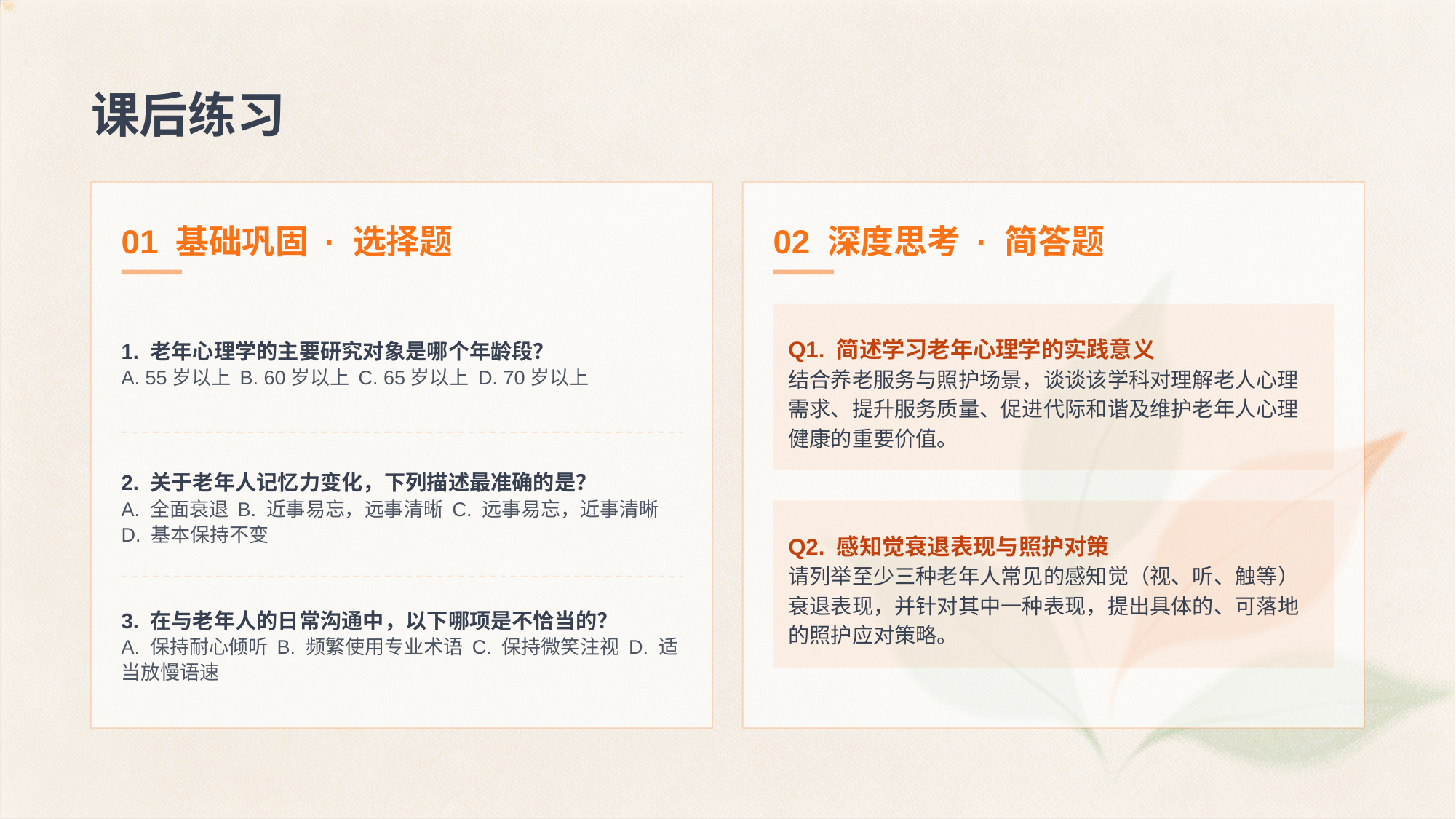

课后练习

01 基础巩固 · 选择题
02 深度思考 · 简答题

1. 老年心理学的主要研究对象是哪个年龄段？
A. 55岁以上 B. 60岁以上 C. 65岁以上 D. 70岁以上

Q1. 简述学习老年心理学的实践意义
结合养老服务与照护场景，谈谈该学科对理解老人心理需求、提升服务质量、促进代际和谐及维护老年人心理健康的重要价值。
2. 关于老年人记忆力变化，下列描述最准确的是？
A. 全面衰退 B. 近事易忘，远事清晰 C. 远事易忘，近事清晰 D. 基本保持不变

Q2. 感知觉衰退表现与照护对策
请列举至少三种老年人常见的感知觉（视、听、触等）衰退表现，并针对其中一种表现，提出具体的、可落地的照护应对策略。
3. 在与老年人的日常沟通中，以下哪项是不恰当的？
A. 保持耐心倾听 B. 频繁使用专业术语 C. 保持微笑注视 D. 适当放慢语速